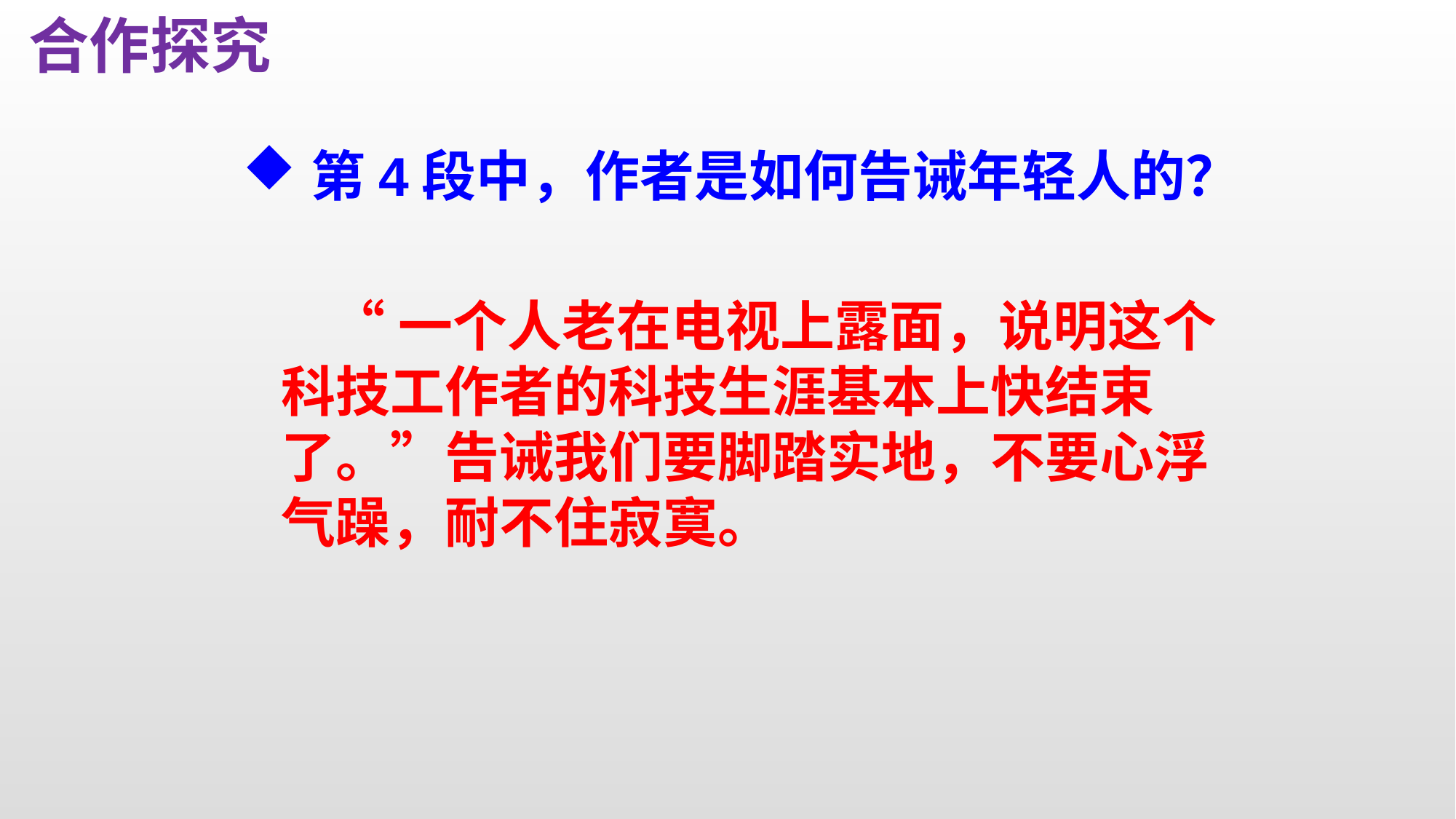

合作探究
第4段中，作者是如何告诫年轻人的？
    “一个人老在电视上露面，说明这个科技工作者的科技生涯基本上快结束了。”告诫我们要脚踏实地，不要心浮气躁，耐不住寂寞。